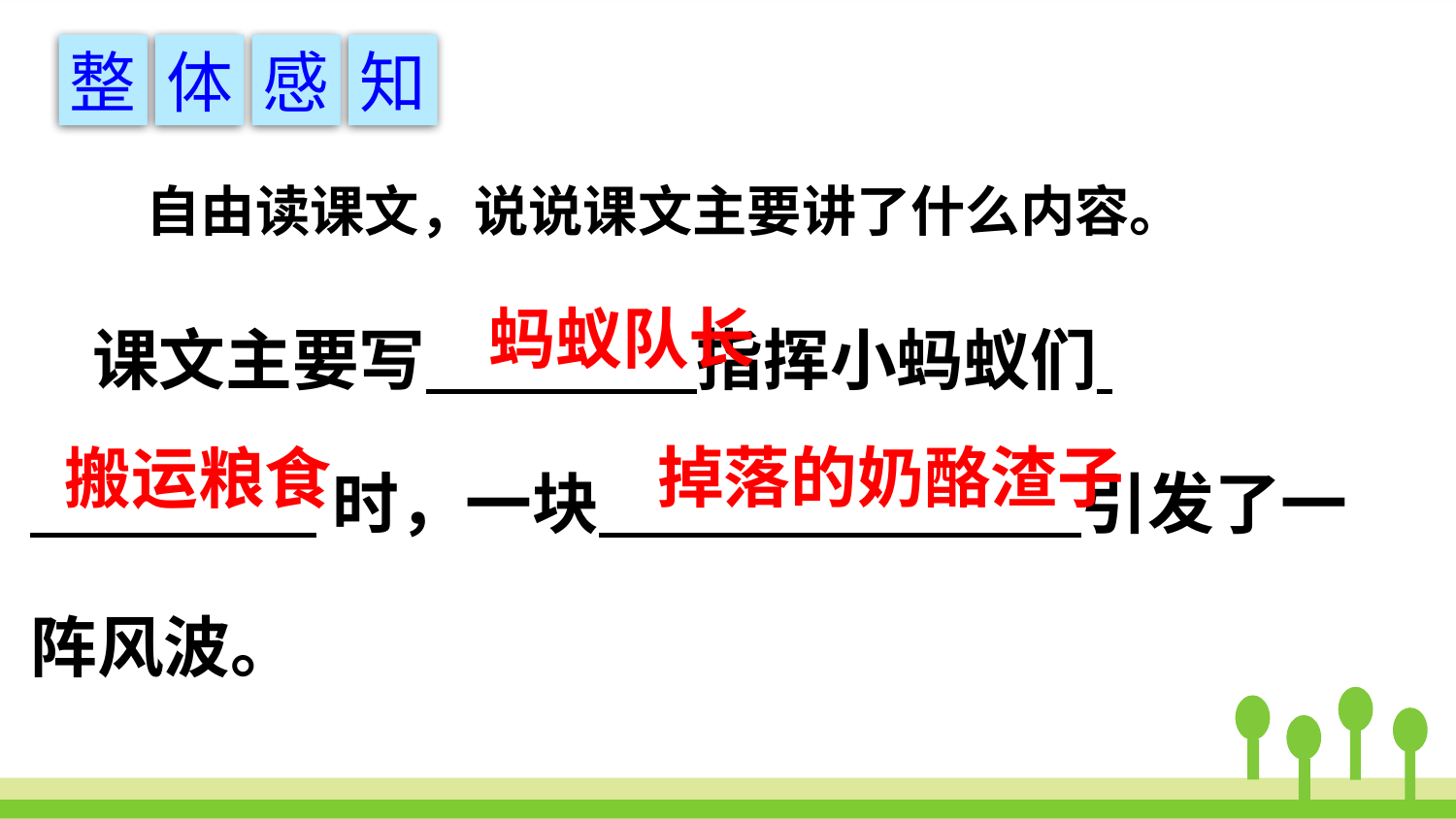

整
体
感
知
自由读课文，说说课文主要讲了什么内容。
    课文主要写                  指挥小蚂蚁们
                   时，一块                                引发了一阵风波。
蚂蚁队长
掉落的奶酪渣子
搬运粮食